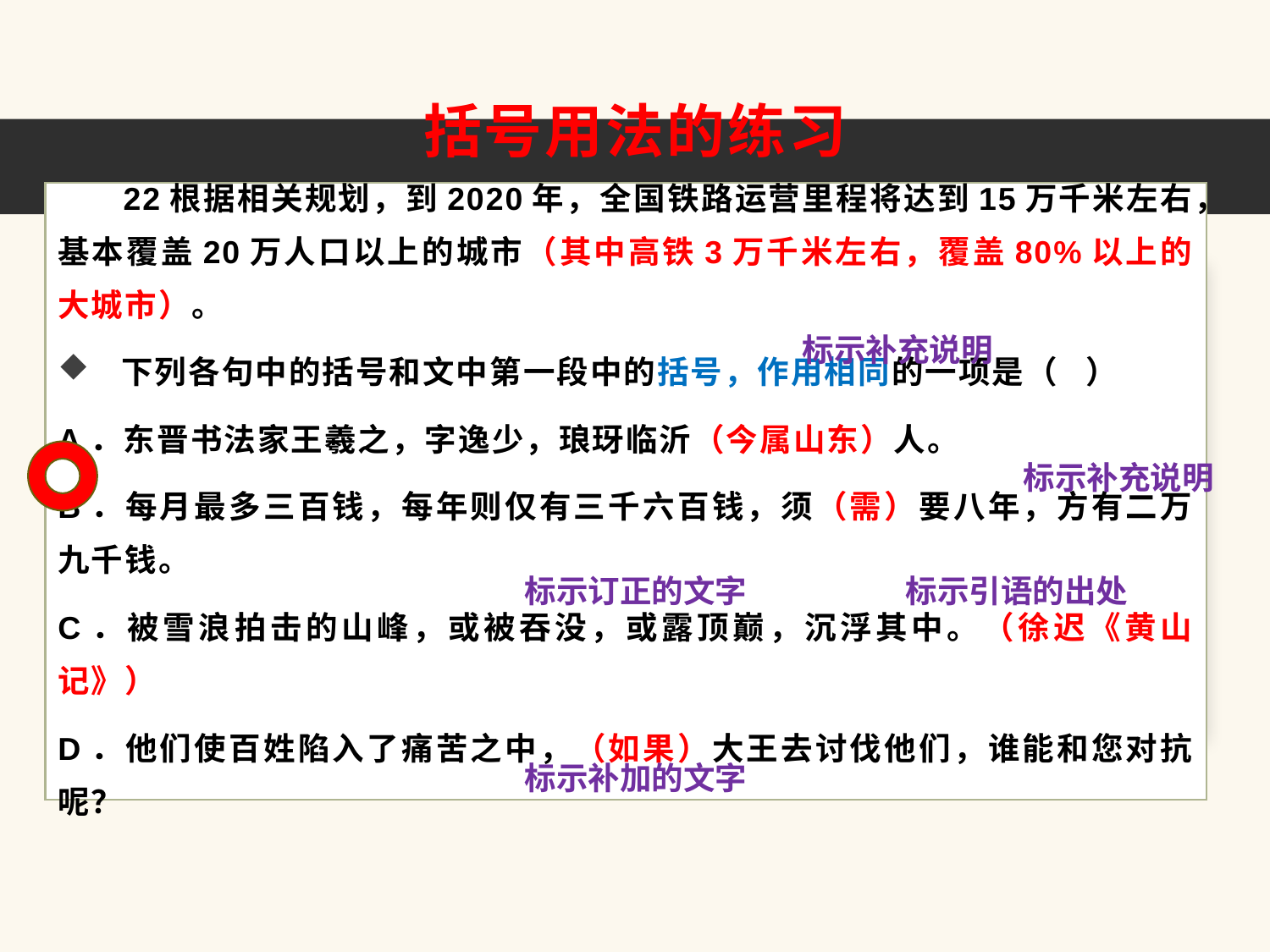

括号用法的练习

      22根据相关规划，到2020年，全国铁路运营里程将达到15万千米左右，基本覆盖20万人口以上的城市（其中高铁3万千米左右，覆盖80%以上的大城市）。
下列各句中的括号和文中第一段中的括号，作用相同的一项是（   ）
A．东晋书法家王羲之，字逸少，琅玡临沂（今属山东）人。
B．每月最多三百钱，每年则仅有三千六百钱，须（需）要八年，方有二万九千钱。
C．被雪浪拍击的山峰，或被吞没，或露顶巅，沉浮其中。（徐迟《黄山记》）
D．他们使百姓陷入了痛苦之中，（如果）大王去讨伐他们，谁能和您对抗呢？

标示补充说明

标示补充说明
标示订正的文字
标示引语的出处
标示补加的文字